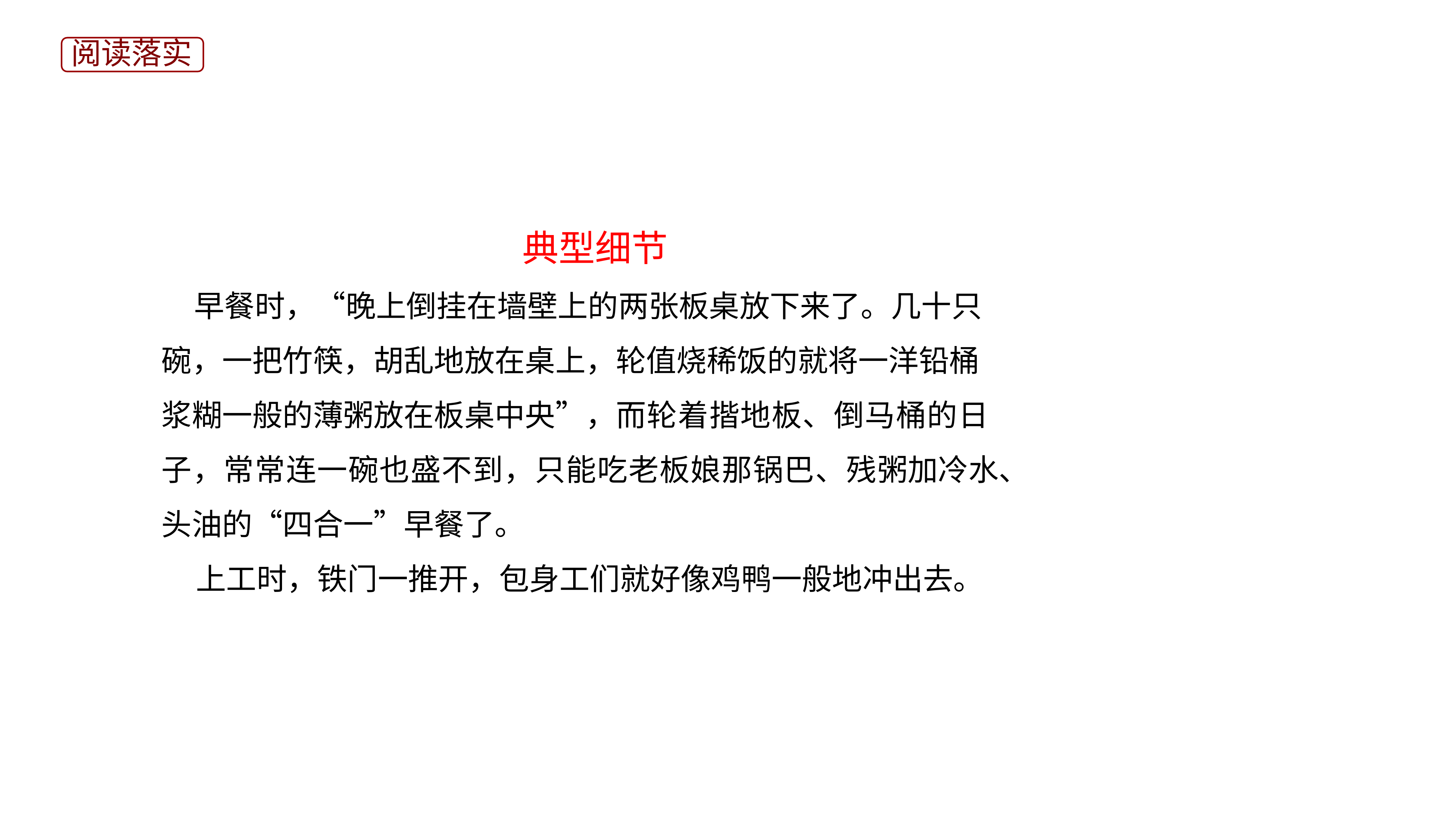

阅读落实

  典型细节
    早餐时，“晚上倒挂在墙壁上的两张板桌放下来了。几十只碗，一把竹筷，胡乱地放在桌上，轮值烧稀饭的就将一洋铅桶浆糊一般的薄粥放在板桌中央”，而轮着揩地板、倒马桶的日子，常常连一碗也盛不到，只能吃老板娘那锅巴、残粥加冷水、头油的“四合一”早餐了。
    上工时，铁门一推开，包身工们就好像鸡鸭一般地冲出去。